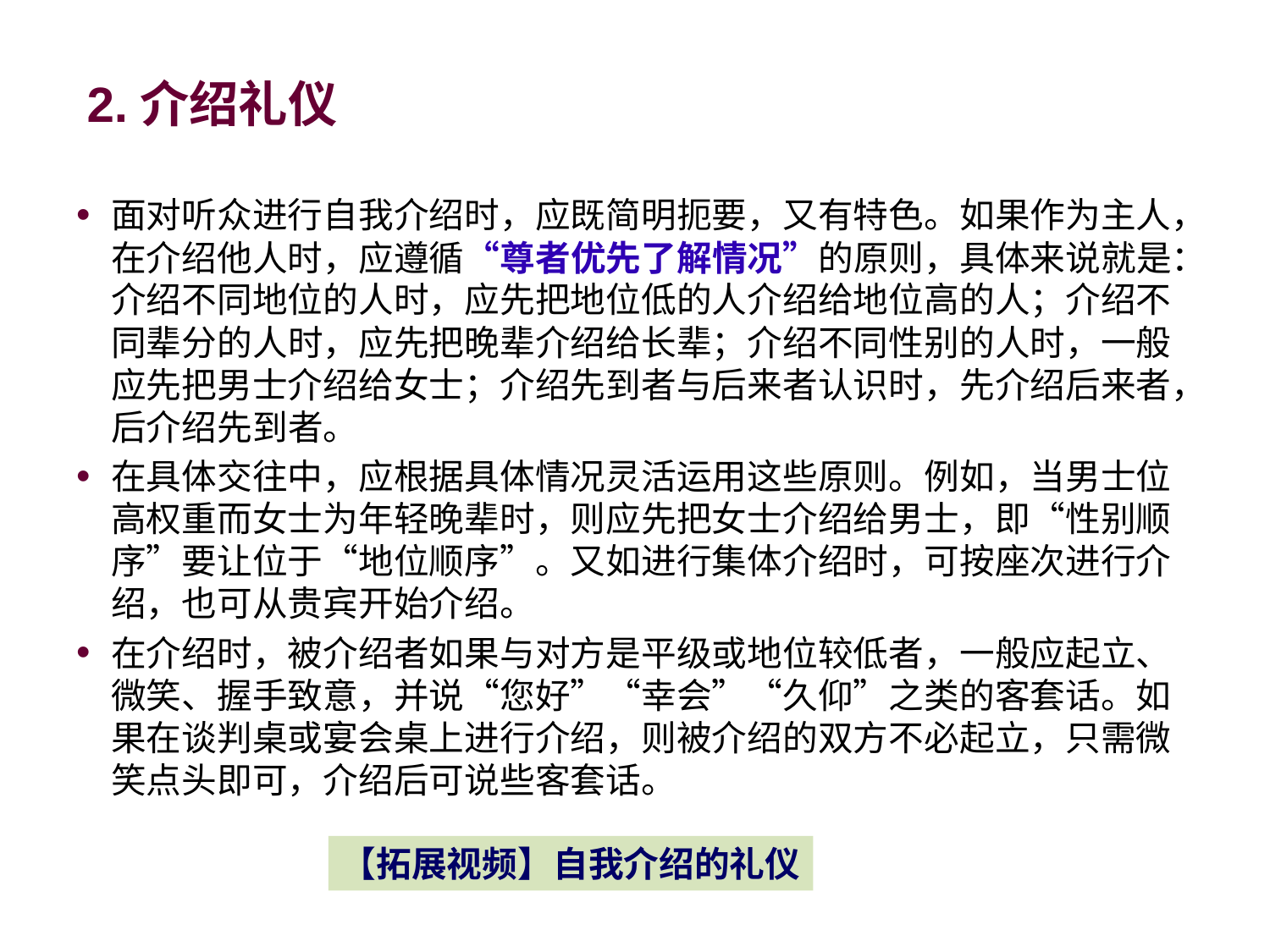

# 2.介绍礼仪
面对听众进行自我介绍时，应既简明扼要，又有特色。如果作为主人，在介绍他人时，应遵循“尊者优先了解情况”的原则，具体来说就是：介绍不同地位的人时，应先把地位低的人介绍给地位高的人；介绍不同辈分的人时，应先把晚辈介绍给长辈；介绍不同性别的人时，一般应先把男士介绍给女士；介绍先到者与后来者认识时，先介绍后来者，后介绍先到者。
在具体交往中，应根据具体情况灵活运用这些原则。例如，当男士位高权重而女士为年轻晚辈时，则应先把女士介绍给男士，即“性别顺序”要让位于“地位顺序”。又如进行集体介绍时，可按座次进行介绍，也可从贵宾开始介绍。
在介绍时，被介绍者如果与对方是平级或地位较低者，一般应起立、微笑、握手致意，并说“您好”“幸会”“久仰”之类的客套话。如果在谈判桌或宴会桌上进行介绍，则被介绍的双方不必起立，只需微笑点头即可，介绍后可说些客套话。
【拓展视频】自我介绍的礼仪